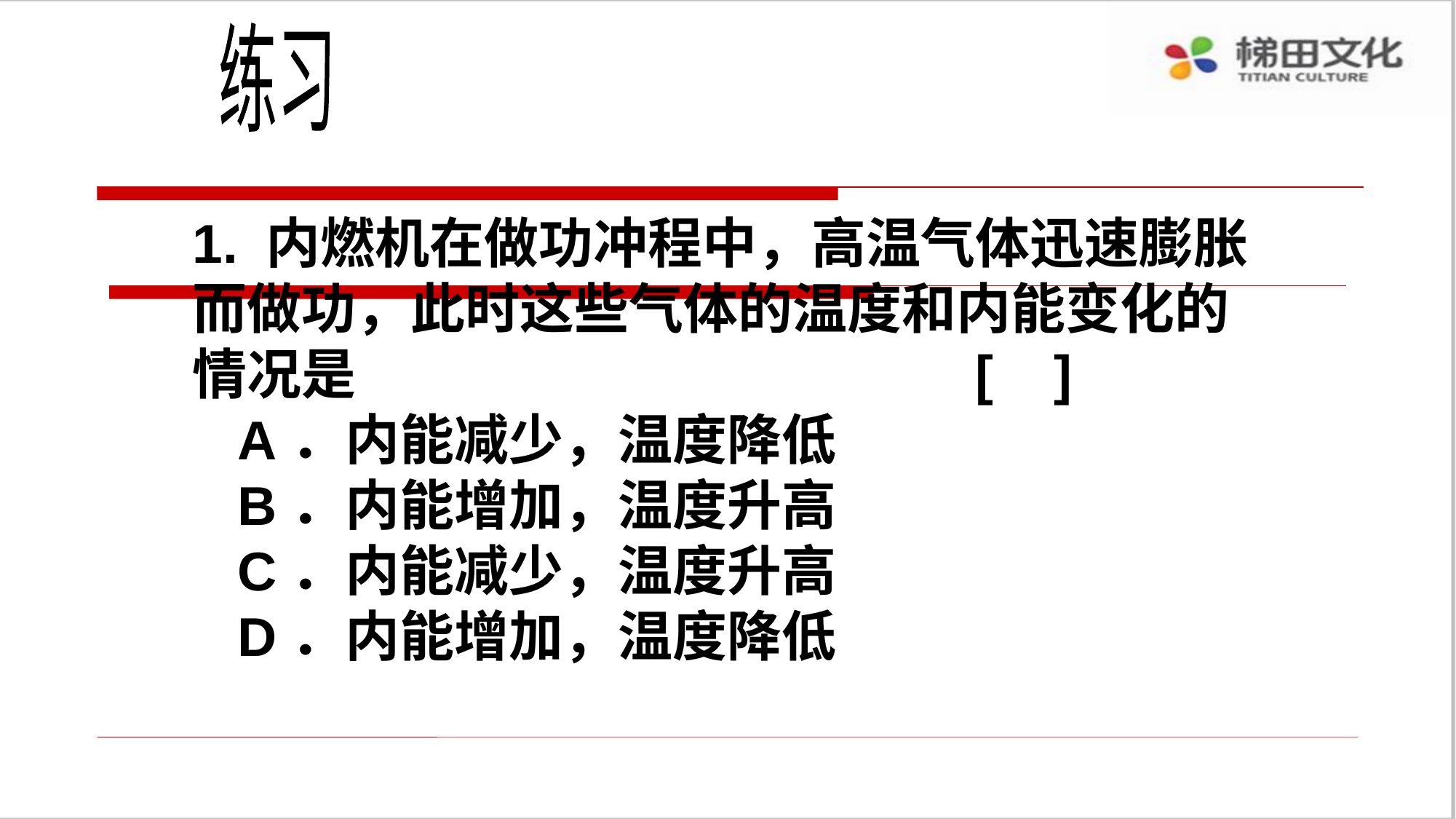

练习
1. 内燃机在做功冲程中，高温气体迅速膨胀而做功，此时这些气体的温度和内能变化的情况是                                                 [    ]
   A．内能减少，温度降低
   B．内能增加，温度升高
   C．内能减少，温度升高
   D．内能增加，温度降低